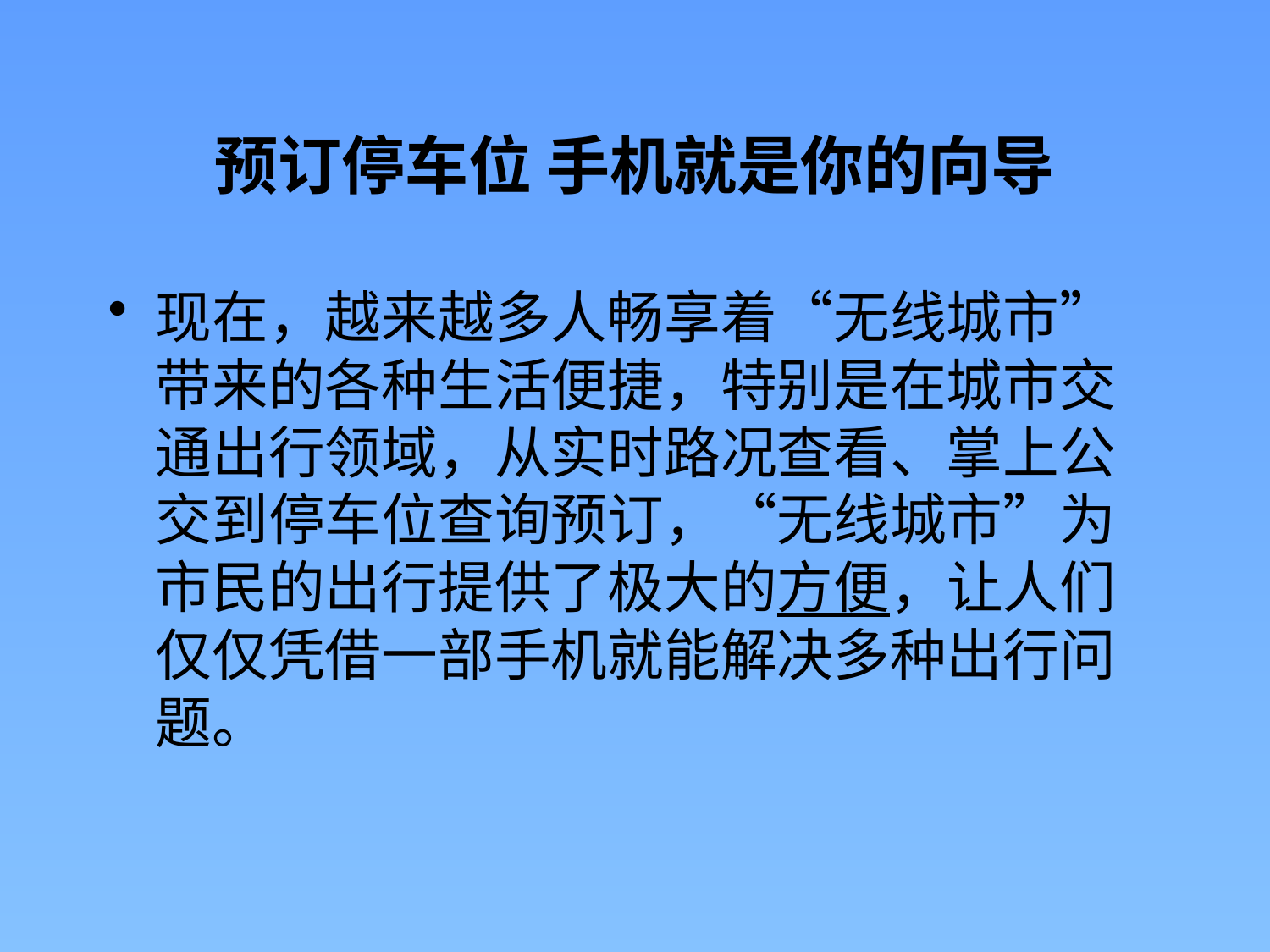

# 预订停车位 手机就是你的向导
现在，越来越多人畅享着“无线城市”带来的各种生活便捷，特别是在城市交通出行领域，从实时路况查看、掌上公交到停车位查询预订，“无线城市”为市民的出行提供了极大的方便，让人们仅仅凭借一部手机就能解决多种出行问题。